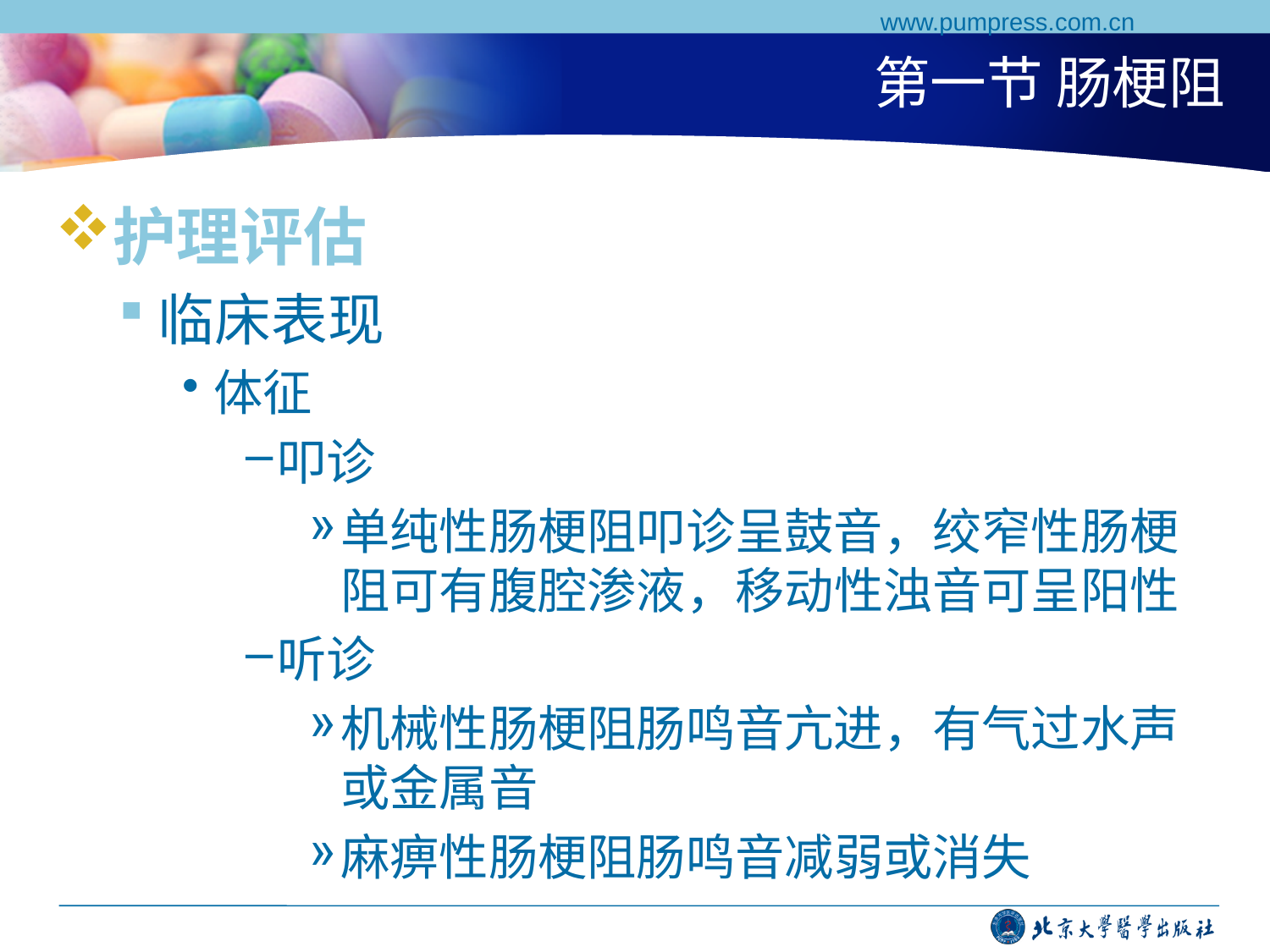

www.pumpress.com.cn
# 第一节 肠梗阻
护理评估
临床表现
体征
叩诊
单纯性肠梗阻叩诊呈鼓音，绞窄性肠梗阻可有腹腔渗液，移动性浊音可呈阳性
听诊
机械性肠梗阻肠鸣音亢进，有气过水声或金属音
麻痹性肠梗阻肠鸣音减弱或消失